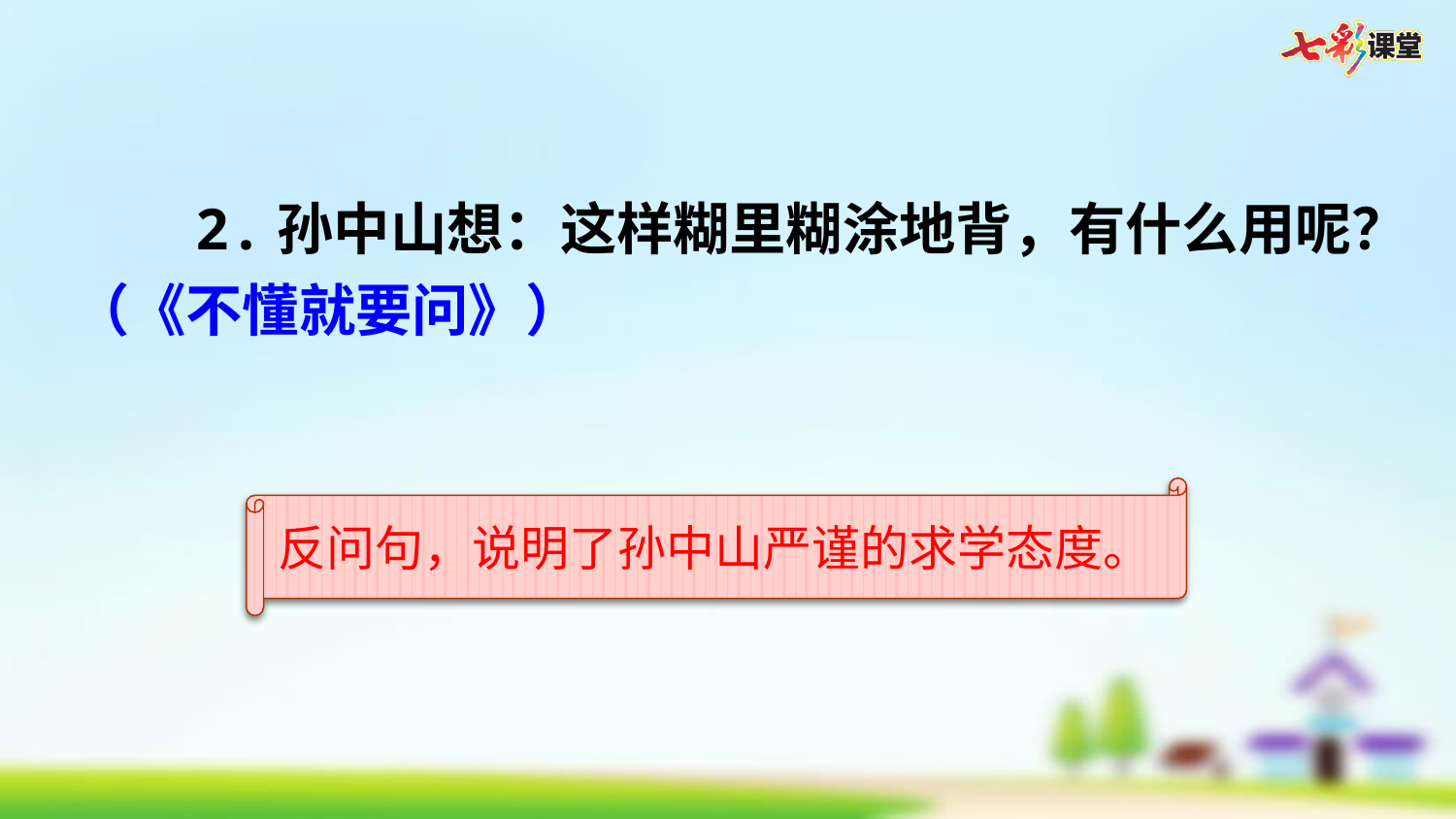

2.孙中山想：这样糊里糊涂地背，有什么用呢？ （《不懂就要问》）
反问句，说明了孙中山严谨的求学态度。